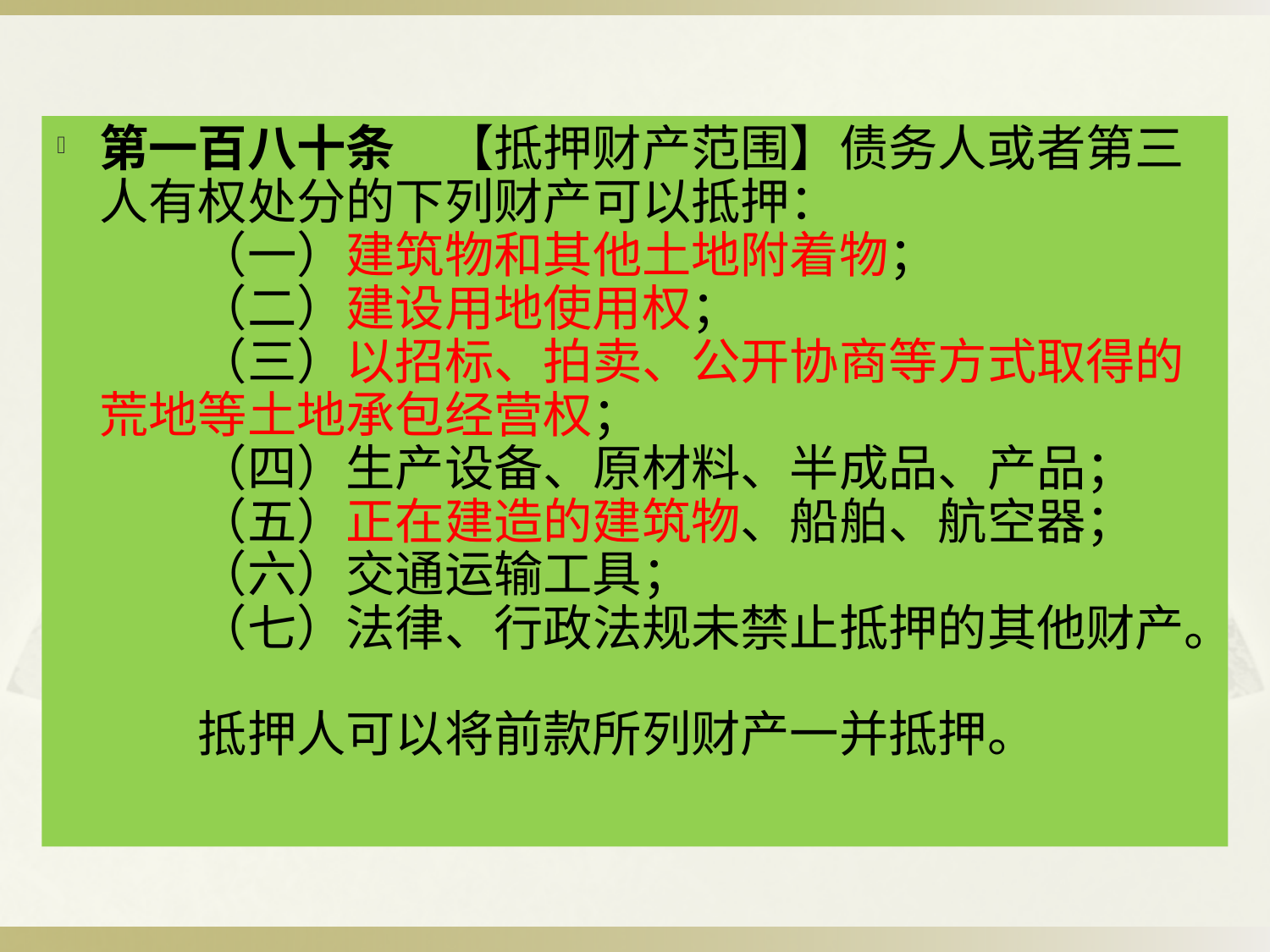

第一百八十条　【抵押财产范围】债务人或者第三人有权处分的下列财产可以抵押：
　　（一）建筑物和其他土地附着物；
　　（二）建设用地使用权；
　　（三）以招标、拍卖、公开协商等方式取得的荒地等土地承包经营权；
　　（四）生产设备、原材料、半成品、产品；
　　（五）正在建造的建筑物、船舶、航空器；
　　（六）交通运输工具；
　　（七）法律、行政法规未禁止抵押的其他财产。
　　抵押人可以将前款所列财产一并抵押。